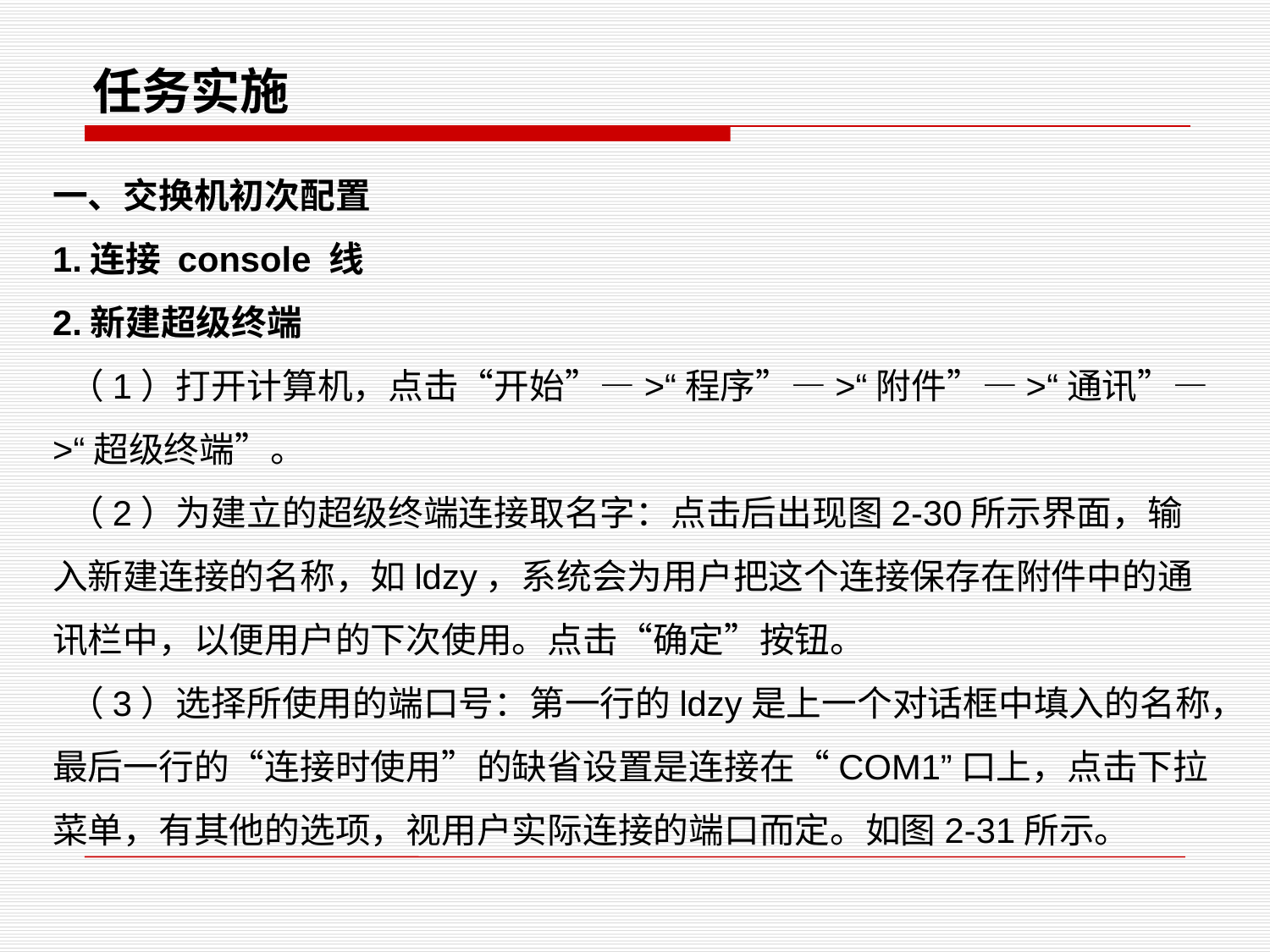

任务实施
一、交换机初次配置
1.连接 console 线
2.新建超级终端
 （1）打开计算机，点击“开始”—>“程序”—>“附件”—>“通讯”—>“超级终端”。
 （2）为建立的超级终端连接取名字：点击后出现图2-30所示界面，输入新建连接的名称，如ldzy，系统会为用户把这个连接保存在附件中的通讯栏中，以便用户的下次使用。点击“确定”按钮。
 （3）选择所使用的端口号：第一行的ldzy是上一个对话框中填入的名称，最后一行的“连接时使用”的缺省设置是连接在“COM1”口上，点击下拉菜单，有其他的选项，视用户实际连接的端口而定。如图2-31所示。
67